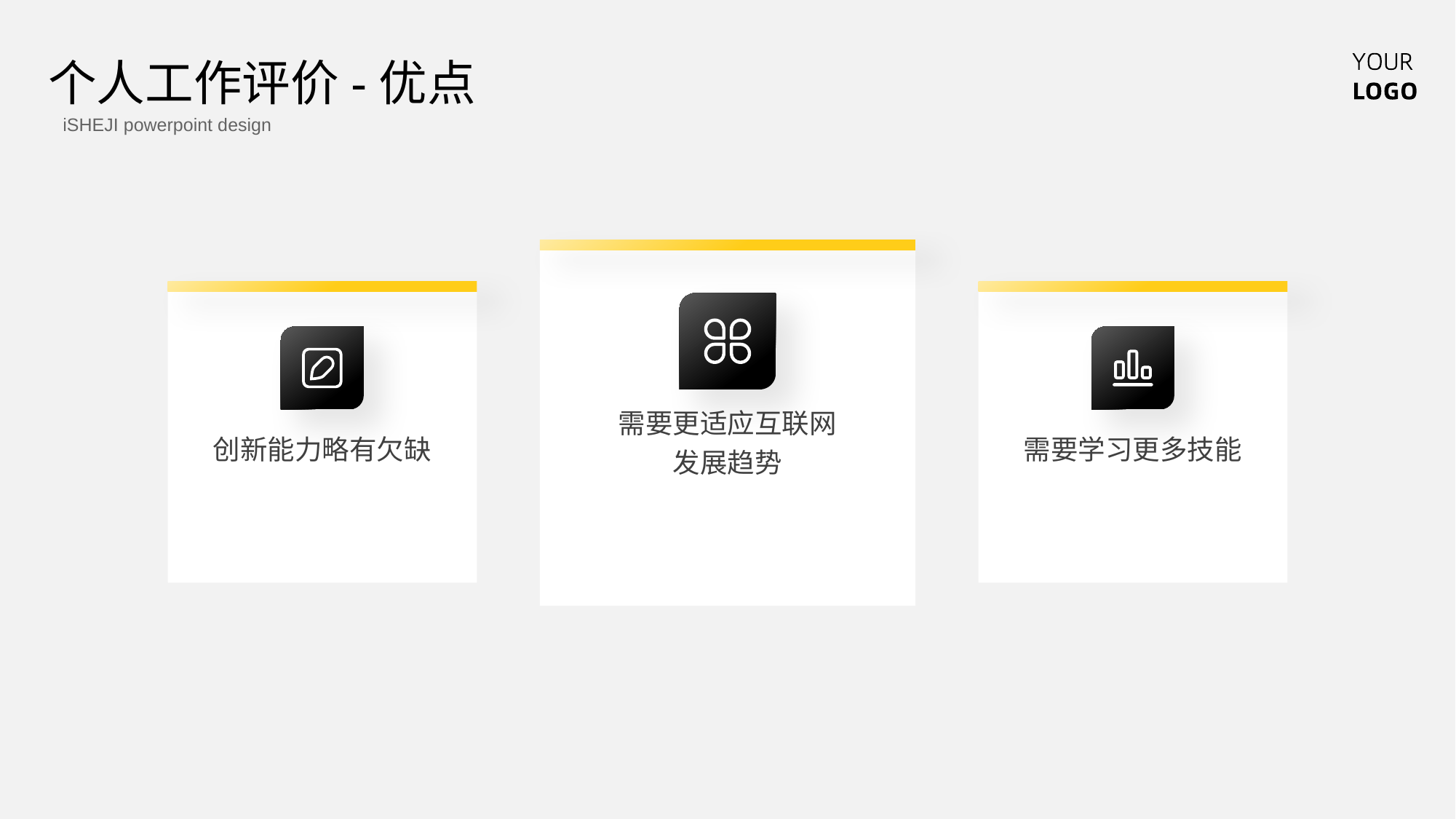

个人工作评价-优点

iSHEJI powerpoint design

需要更适应互联网
发展趋势
创新能力略有欠缺
需要学习更多技能